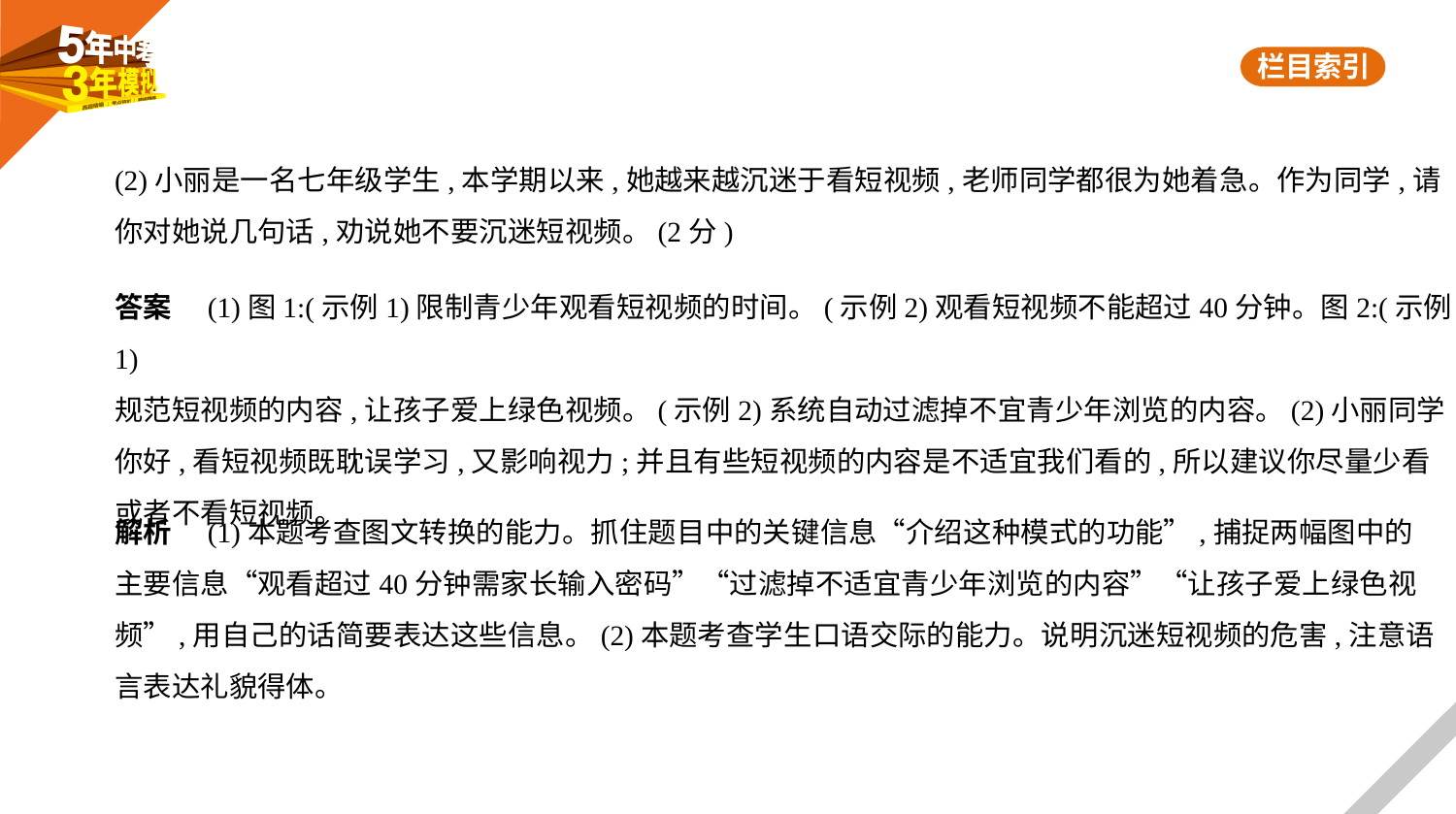

(2)小丽是一名七年级学生,本学期以来,她越来越沉迷于看短视频,老师同学都很为她着急。作为同学,请
你对她说几句话,劝说她不要沉迷短视频。(2分)
答案　(1)图1:(示例1)限制青少年观看短视频的时间。(示例2)观看短视频不能超过40分钟。图2:(示例1)
规范短视频的内容,让孩子爱上绿色视频。(示例2)系统自动过滤掉不宜青少年浏览的内容。(2)小丽同学
你好,看短视频既耽误学习,又影响视力;并且有些短视频的内容是不适宜我们看的,所以建议你尽量少看
或者不看短视频。
解析　(1)本题考查图文转换的能力。抓住题目中的关键信息“介绍这种模式的功能”,捕捉两幅图中的
主要信息“观看超过40分钟需家长输入密码”“过滤掉不适宜青少年浏览的内容”“让孩子爱上绿色视
频”,用自己的话简要表达这些信息。(2)本题考查学生口语交际的能力。说明沉迷短视频的危害,注意语
言表达礼貌得体。